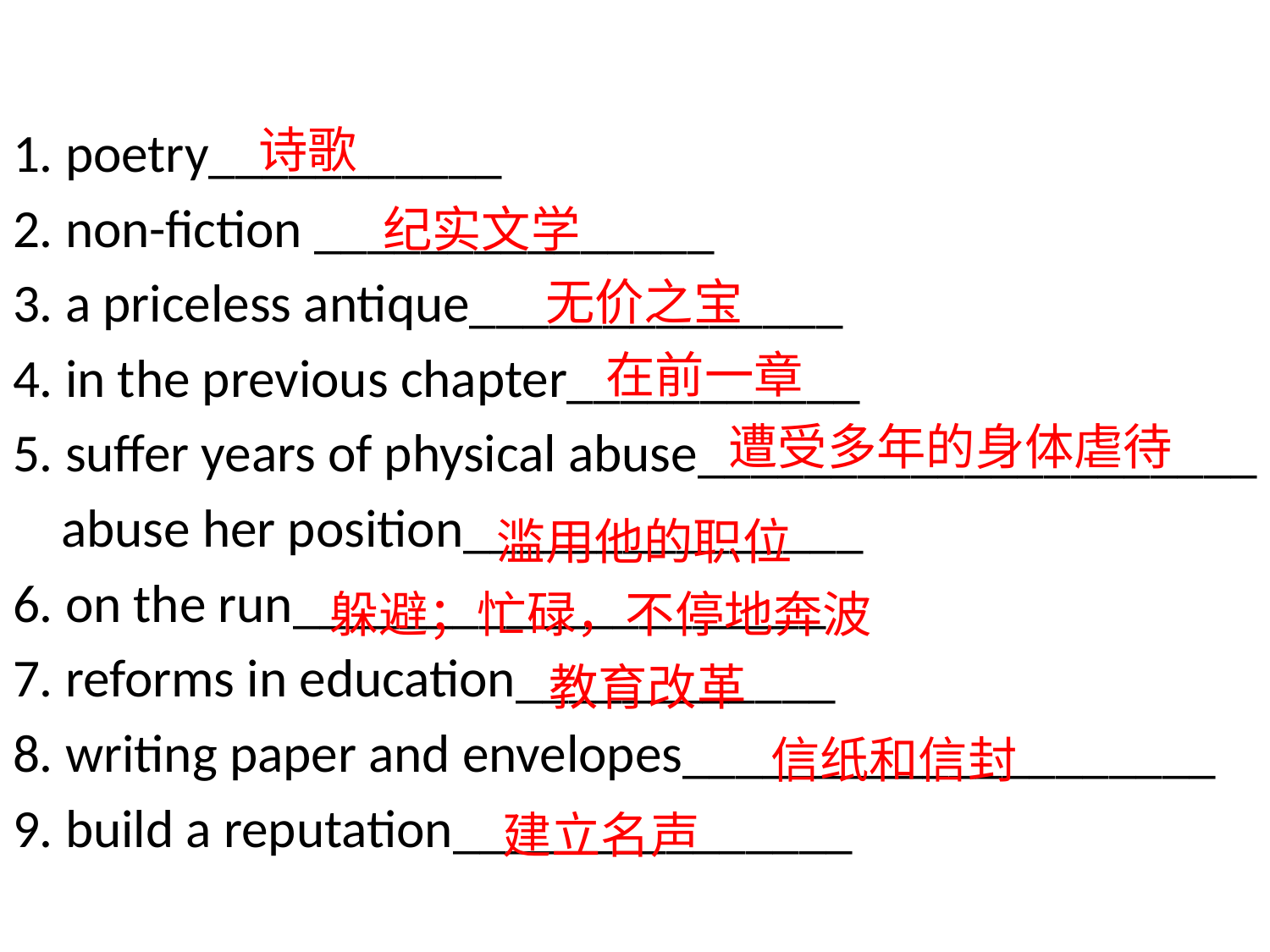

#
诗歌
1. poetry___________
2. non-fiction _______________
3. a priceless antique______________
4. in the previous chapter___________
5. suffer years of physical abuse_____________________
    abuse her position_______________
6. on the run____________________
7. reforms in education____________
8. writing paper and envelopes____________________
9. build a reputation_______________

纪实文学
无价之宝
在前一章
遭受多年的身体虐待
滥用他的职位
躲避；忙碌，不停地奔波
教育改革
信纸和信封
建立名声